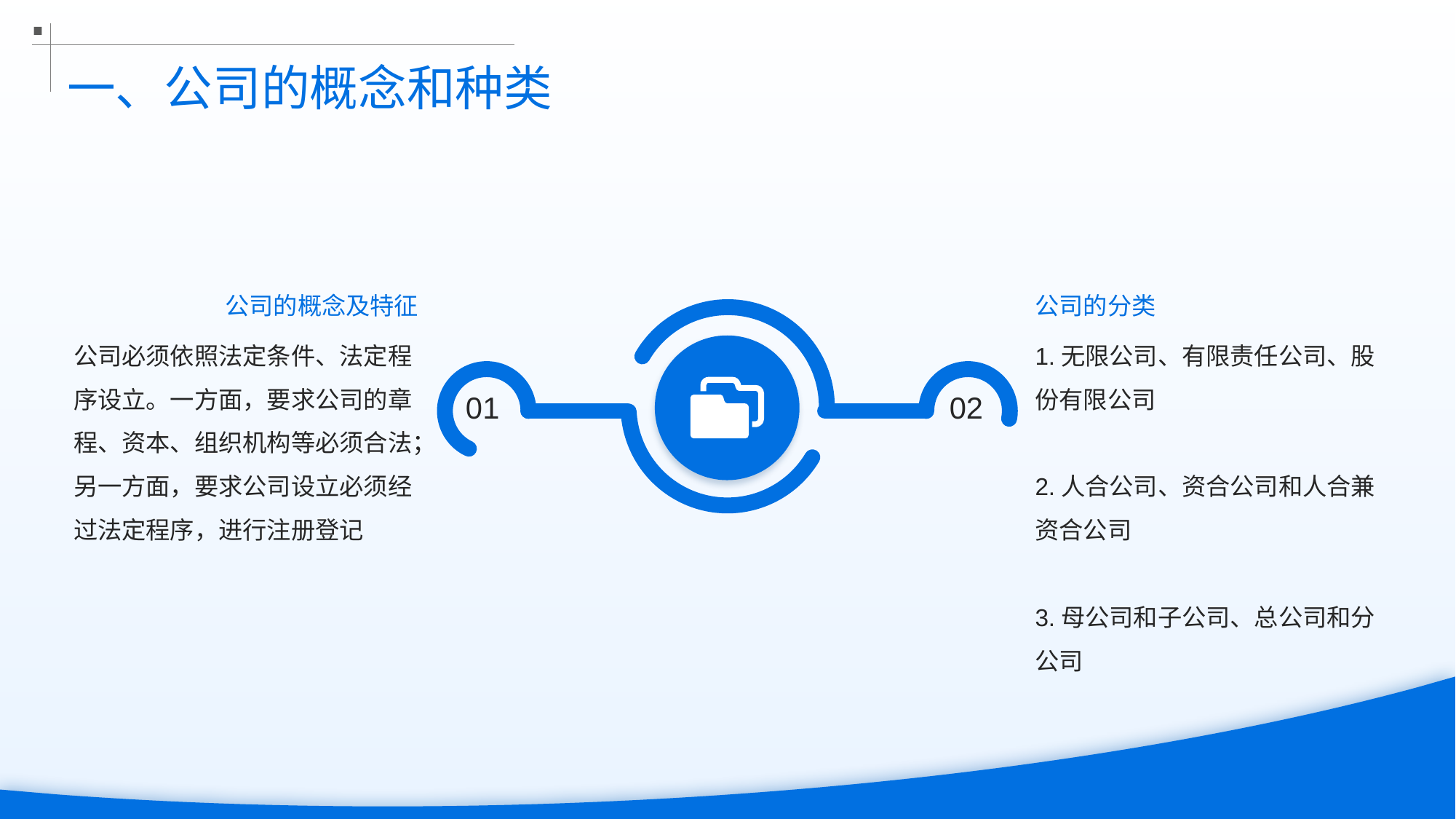

一、公司的概念和种类
公司的概念及特征
公司的分类

公司必须依照法定条件、法定程序设立。一方面，要求公司的章程、资本、组织机构等必须合法；另一方面，要求公司设立必须经过法定程序，进行注册登记
1.无限公司、有限责任公司、股份有限公司

2.人合公司、资合公司和人合兼资合公司

3.母公司和子公司、总公司和分公司

01
02